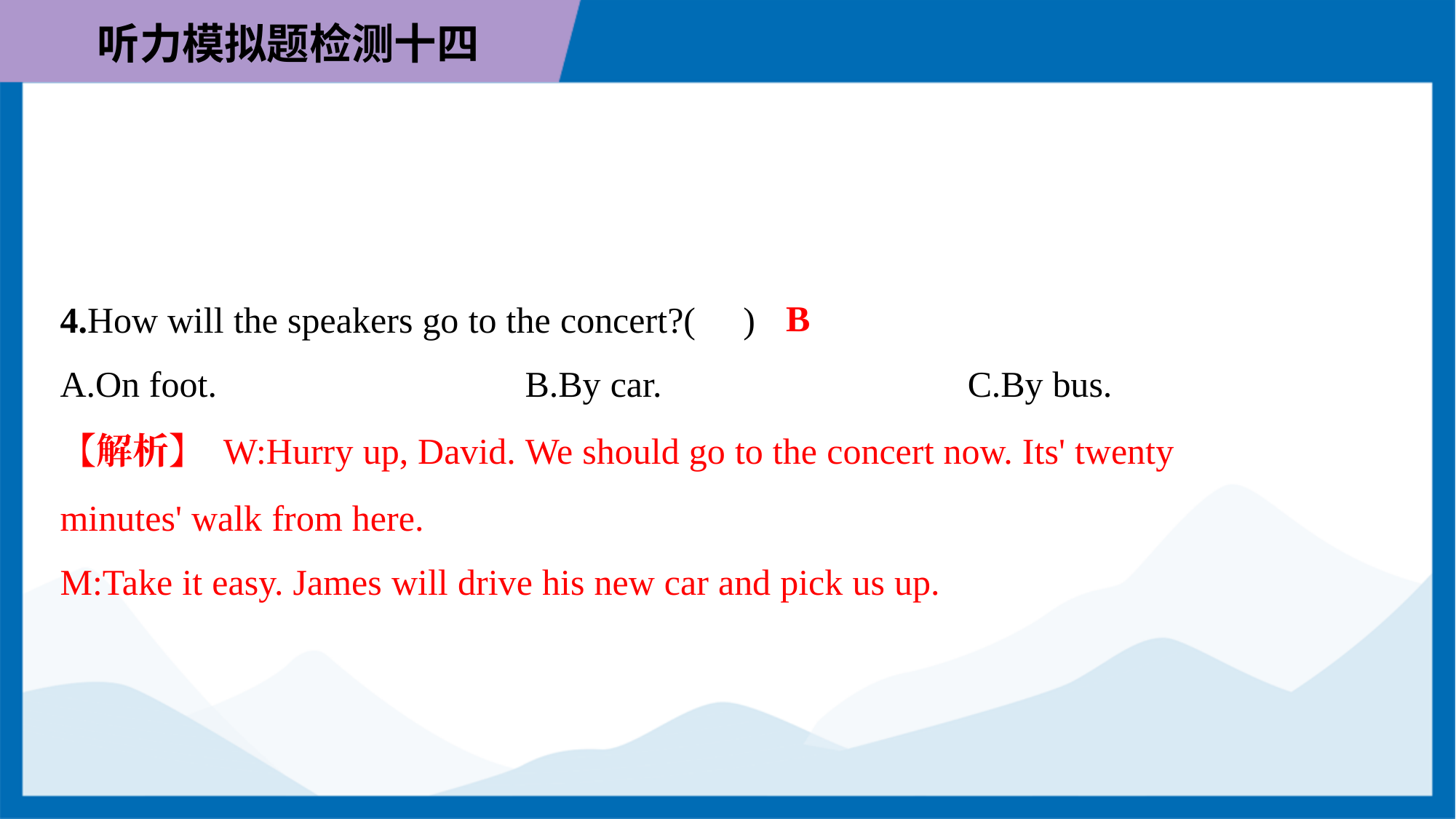

B
4.How will the speakers go to the concert?(     )
A.On foot.	B.By car.	C.By bus.
【解析】 W:Hurry up, David. We should go to the concert now. Its' twenty
minutes' walk from here.
M:Take it easy. James will drive his new car and pick us up.